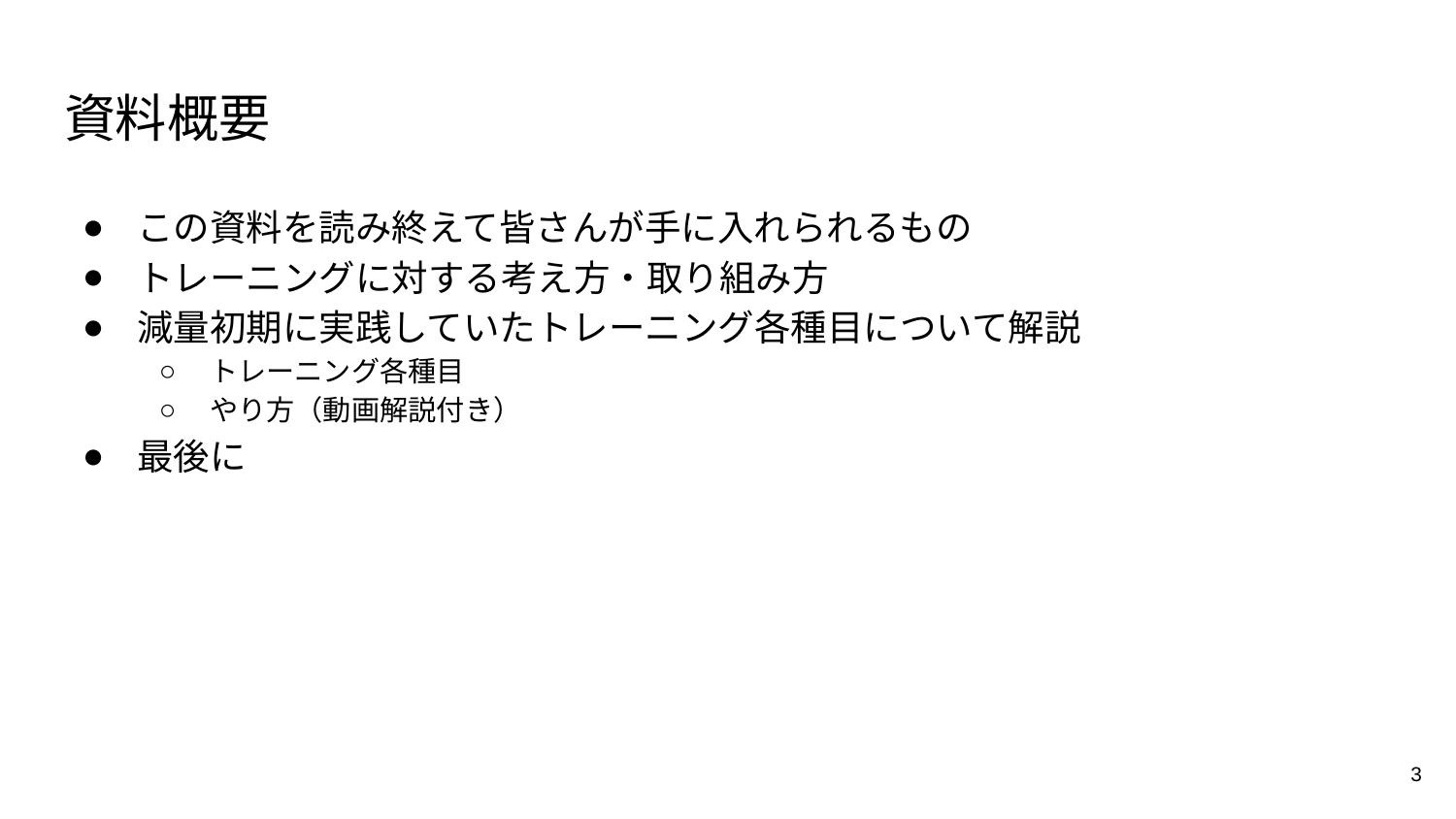

# 資料概要
この資料を読み終えて皆さんが手に入れられるもの
トレーニングに対する考え方・取り組み方
減量初期に実践していたトレーニング各種目について解説
トレーニング各種目
やり方（動画解説付き）
最後に
3